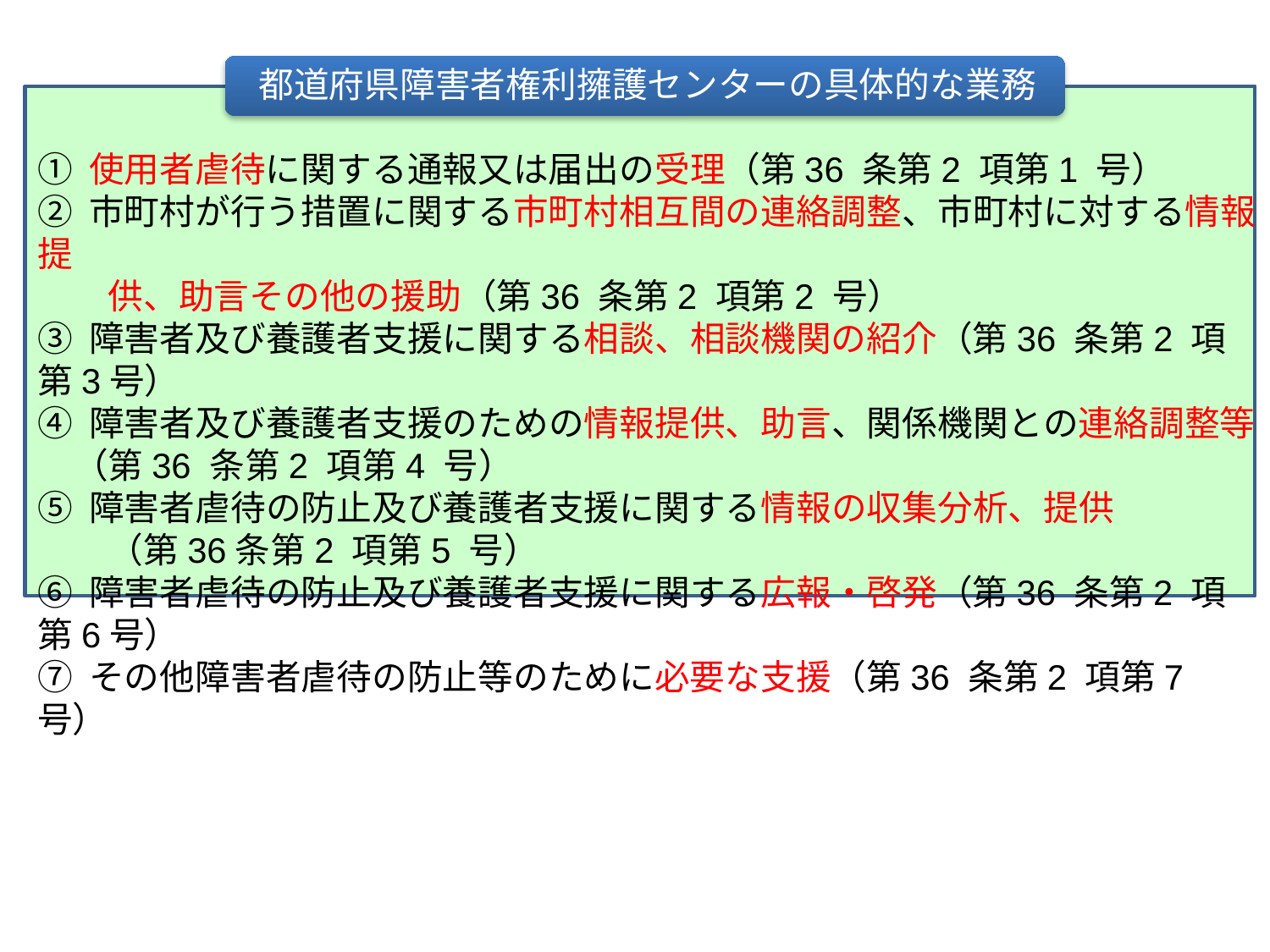

都道府県障害者権利擁護センターの具体的な業務

① 使用者虐待に関する通報又は届出の受理（第36 条第2 項第1 号）
② 市町村が行う措置に関する市町村相互間の連絡調整、市町村に対する情報提
　　供、助言その他の援助（第36 条第2 項第2 号）
③ 障害者及び養護者支援に関する相談、相談機関の紹介（第36 条第2 項第3号）
④ 障害者及び養護者支援のための情報提供、助言、関係機関との連絡調整等
　（第36 条第2 項第4 号）
⑤ 障害者虐待の防止及び養護者支援に関する情報の収集分析、提供
　　（第36条第2 項第5 号）
⑥ 障害者虐待の防止及び養護者支援に関する広報・啓発（第36 条第2 項第6号）
⑦ その他障害者虐待の防止等のために必要な支援（第36 条第2 項第7 号）